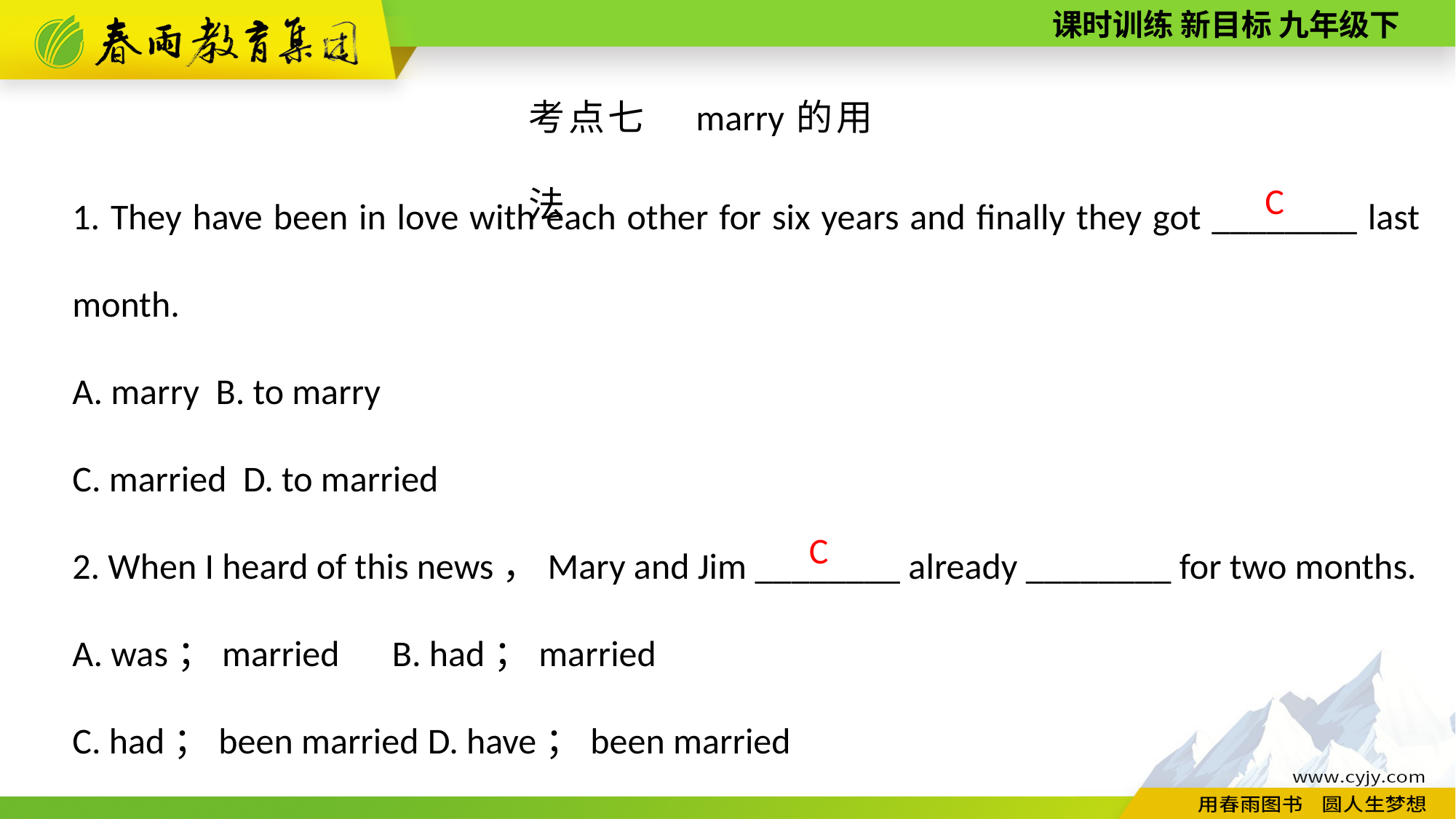

考点七　marry的用法
1. They have been in love with each other for six years and finally they got ________ last month.
A. marry  B. to marry
C. married  D. to married
2. When I heard of this news，Mary and Jim ________ already ________ for two months.
A. was；married            B. had；married
C. had；been married  D. have；been married
C
C